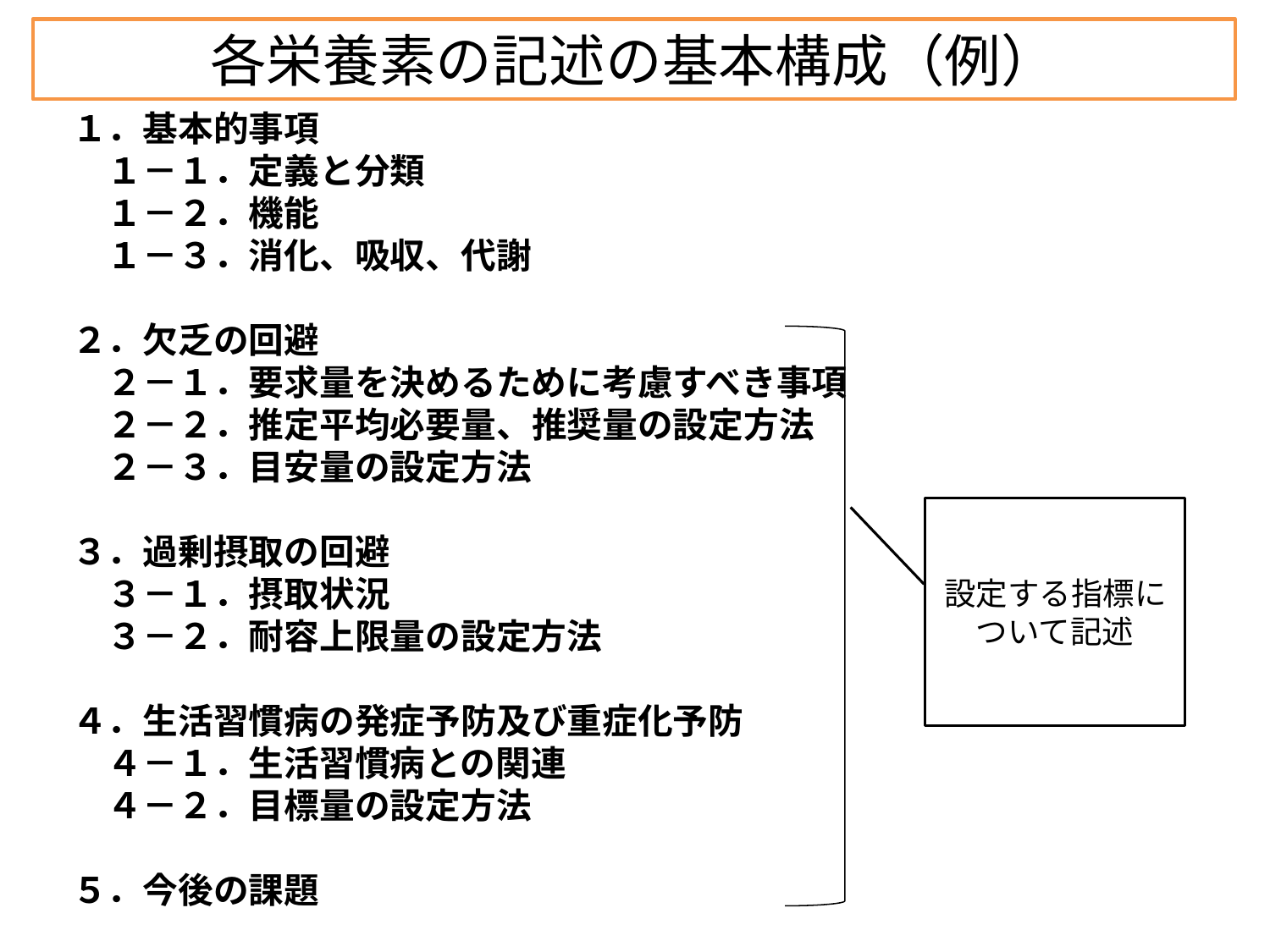

各栄養素の記述の基本構成（例）
１．基本的事項
　１－１．定義と分類
　１－２．機能
　１－３．消化、吸収、代謝

２．欠乏の回避
　２－１．要求量を決めるために考慮すべき事項
　２－２．推定平均必要量、推奨量の設定方法
　２－３．目安量の設定方法

３．過剰摂取の回避
　３－１．摂取状況
　３－２．耐容上限量の設定方法

４．生活習慣病の発症予防及び重症化予防
　４－１．生活習慣病との関連
　４－２．目標量の設定方法

５．今後の課題

設定する指標について記述